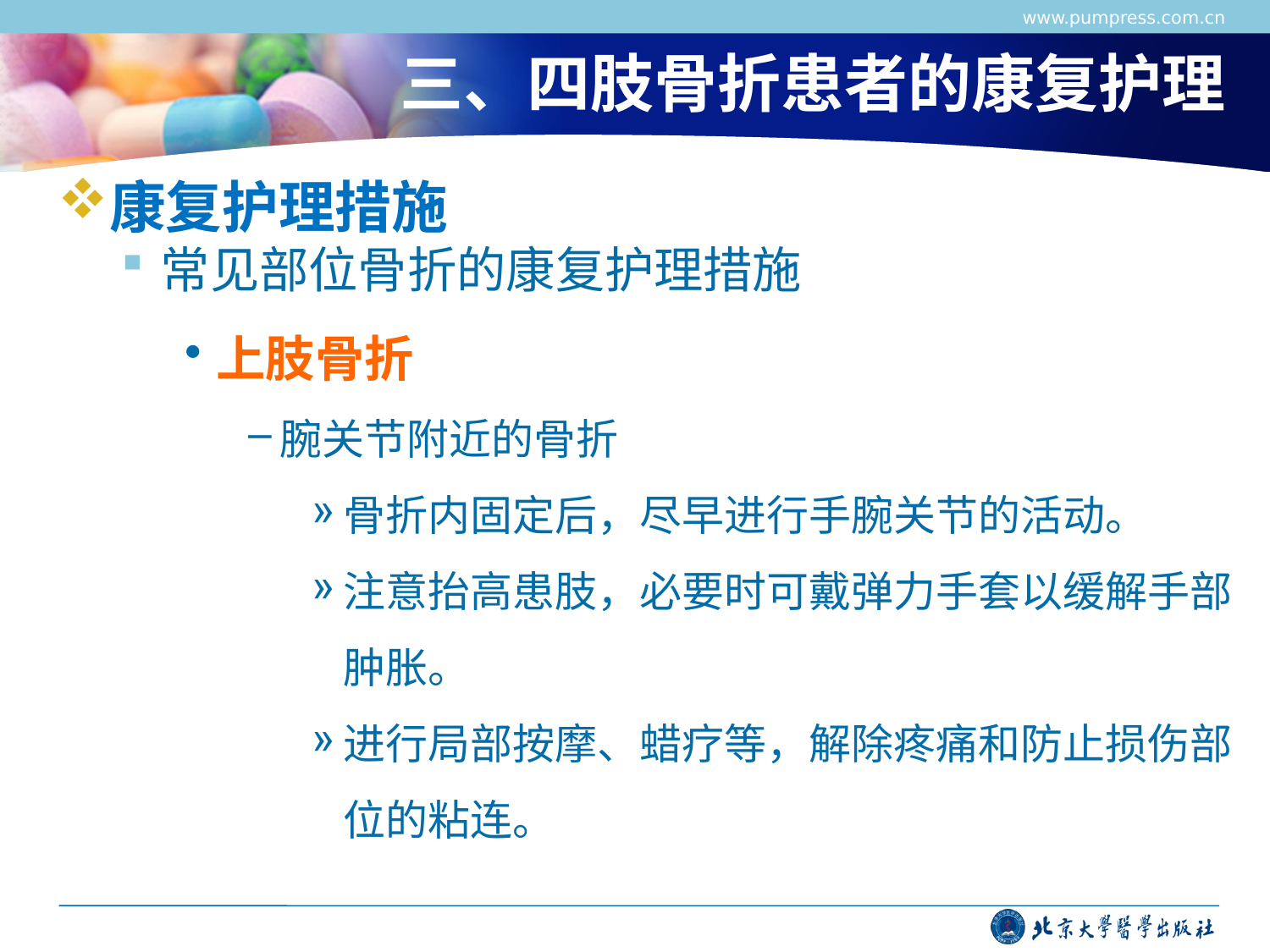

www.pumpress.com.cn
# 三、四肢骨折患者的康复护理
康复护理措施
常见部位骨折的康复护理措施
上肢骨折
腕关节附近的骨折
骨折内固定后，尽早进行手腕关节的活动。
注意抬高患肢，必要时可戴弹力手套以缓解手部肿胀。
进行局部按摩、蜡疗等，解除疼痛和防止损伤部位的粘连。